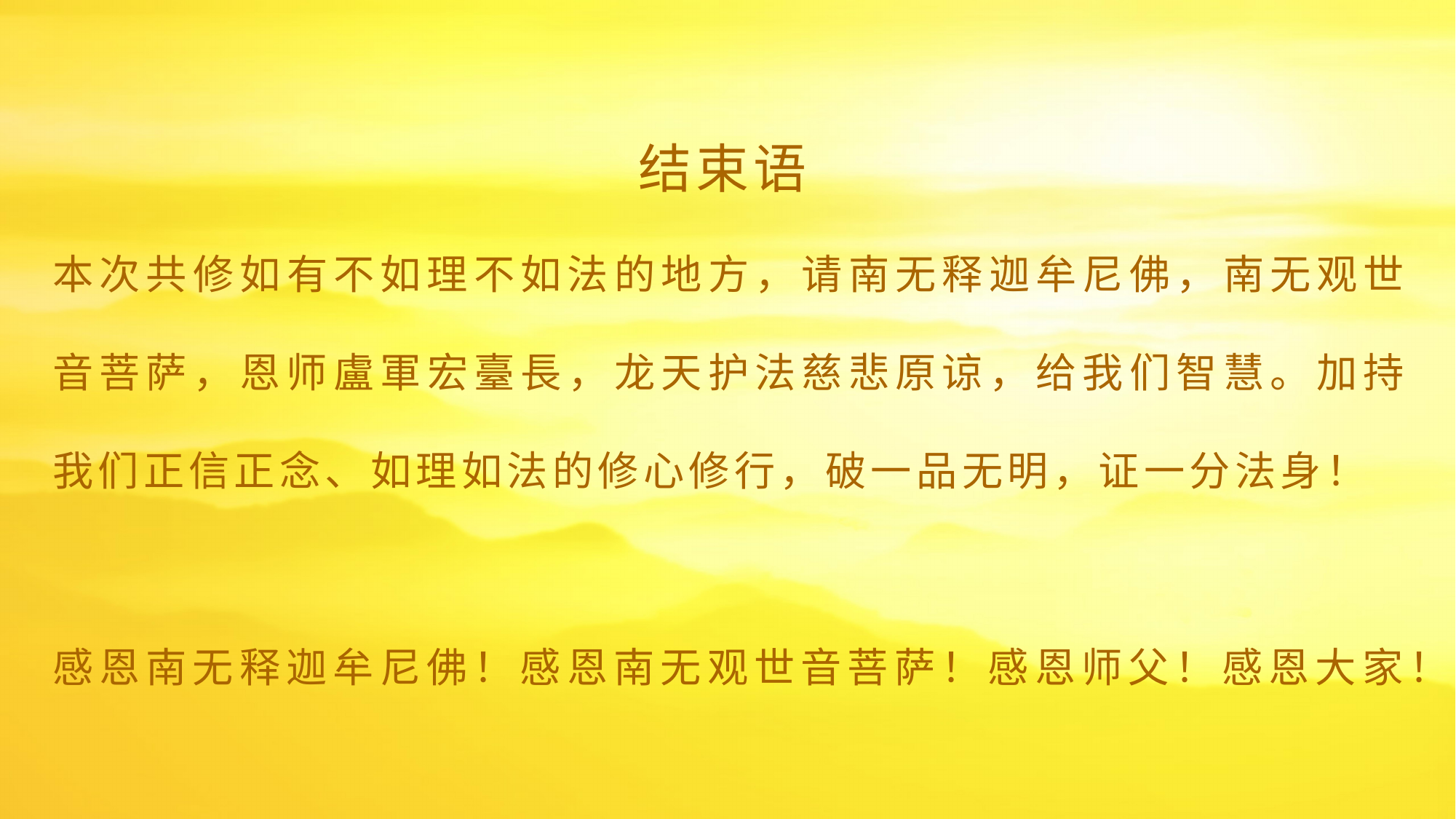

结束语
本次共修如有不如理不如法的地方，请南无释迦牟尼佛，南无观世音菩萨，恩师盧軍宏臺長，龙天护法慈悲原谅，给我们智慧。加持我们正信正念、如理如法的修心修行，破一品无明，证一分法身！

感恩南无释迦牟尼佛！感恩南无观世音菩萨！感恩师父！感恩大家！